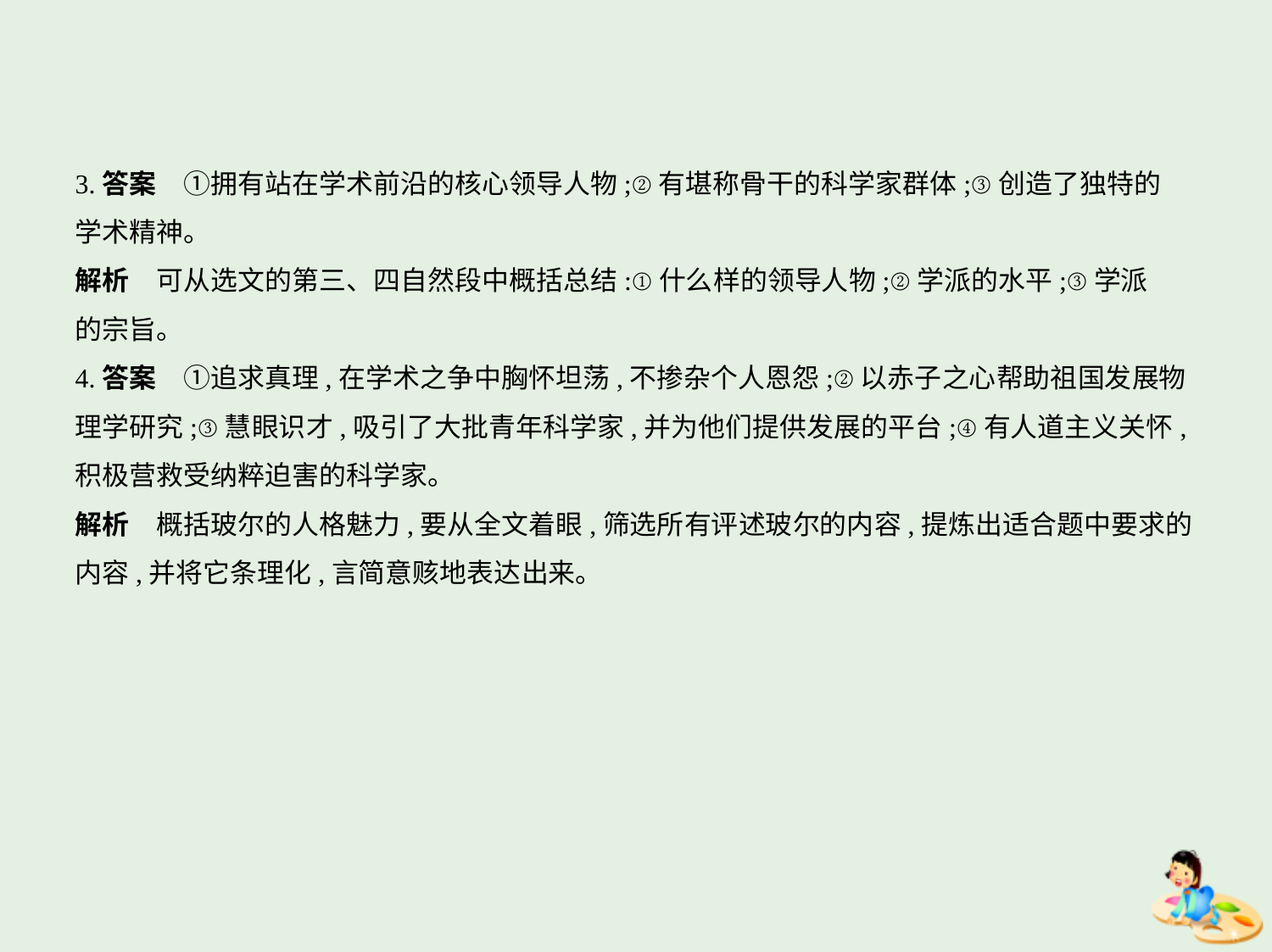

3.答案　①拥有站在学术前沿的核心领导人物;②有堪称骨干的科学家群体;③创造了独特的
学术精神。
解析　可从选文的第三、四自然段中概括总结:①什么样的领导人物;②学派的水平;③学派
的宗旨。
4.答案　①追求真理,在学术之争中胸怀坦荡,不掺杂个人恩怨;②以赤子之心帮助祖国发展物
理学研究;③慧眼识才,吸引了大批青年科学家,并为他们提供发展的平台;④有人道主义关怀,
积极营救受纳粹迫害的科学家。
解析　概括玻尔的人格魅力,要从全文着眼,筛选所有评述玻尔的内容,提炼出适合题中要求的
内容,并将它条理化,言简意赅地表达出来。